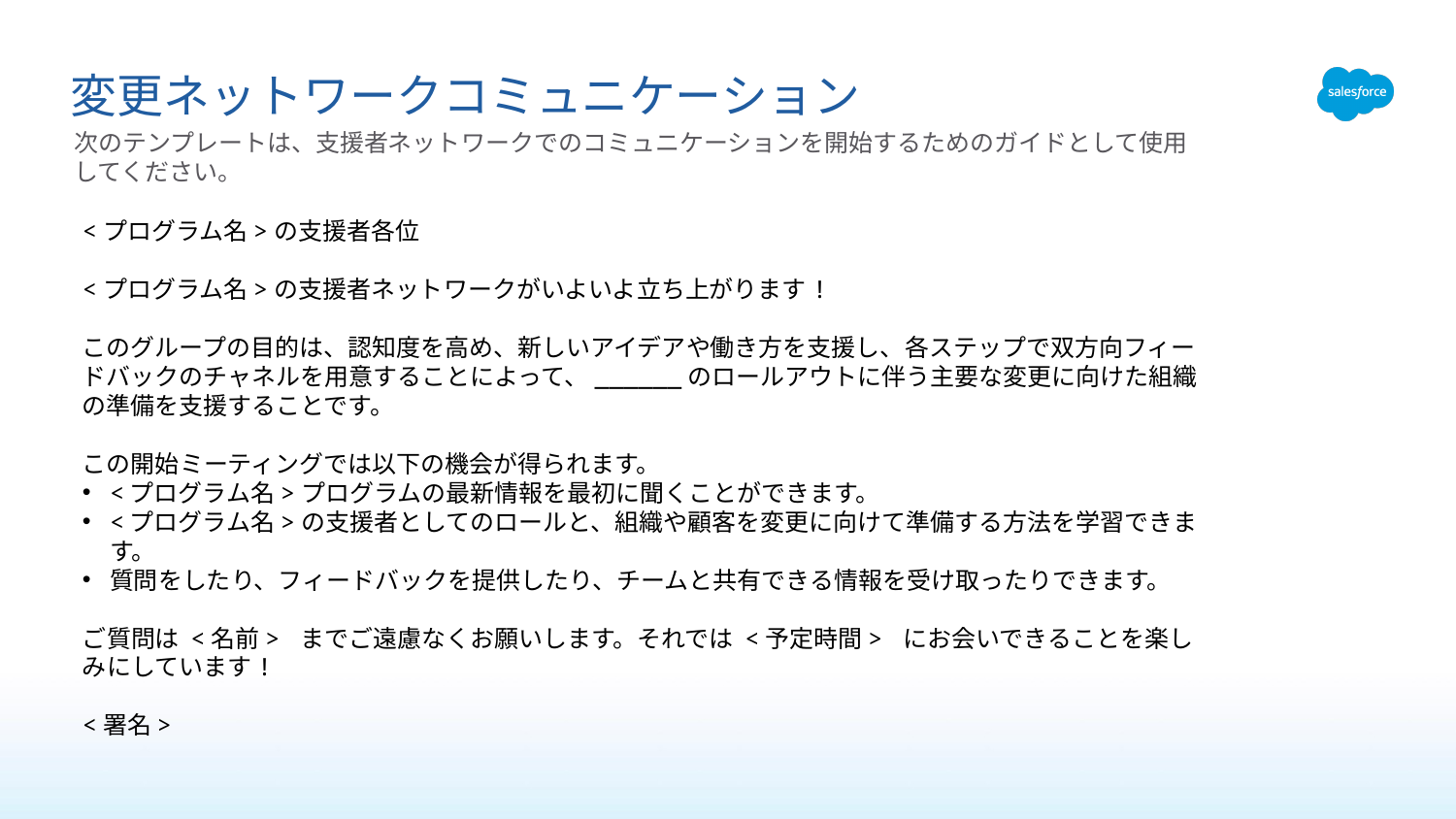

# 変更ネットワークコミュニケーション
次のテンプレートは、支援者ネットワークでのコミュニケーションを開始するためのガイドとして使用してください。
<プログラム名>の支援者各位

<プログラム名>の支援者ネットワークがいよいよ立ち上がります!

このグループの目的は、認知度を高め、新しいアイデアや働き方を支援し、各ステップで双方向フィードバックのチャネルを用意することによって、______のロールアウトに伴う主要な変更に向けた組織の準備を支援することです。

この開始ミーティングでは以下の機会が得られます。
<プログラム名>プログラムの最新情報を最初に聞くことができます。
<プログラム名>の支援者としてのロールと、組織や顧客を変更に向けて準備する方法を学習できます。
質問をしたり、フィードバックを提供したり、チームと共有できる情報を受け取ったりできます。

ご質問は <名前> までご遠慮なくお願いします。それでは <予定時間> にお会いできることを楽しみにしています!

<署名>